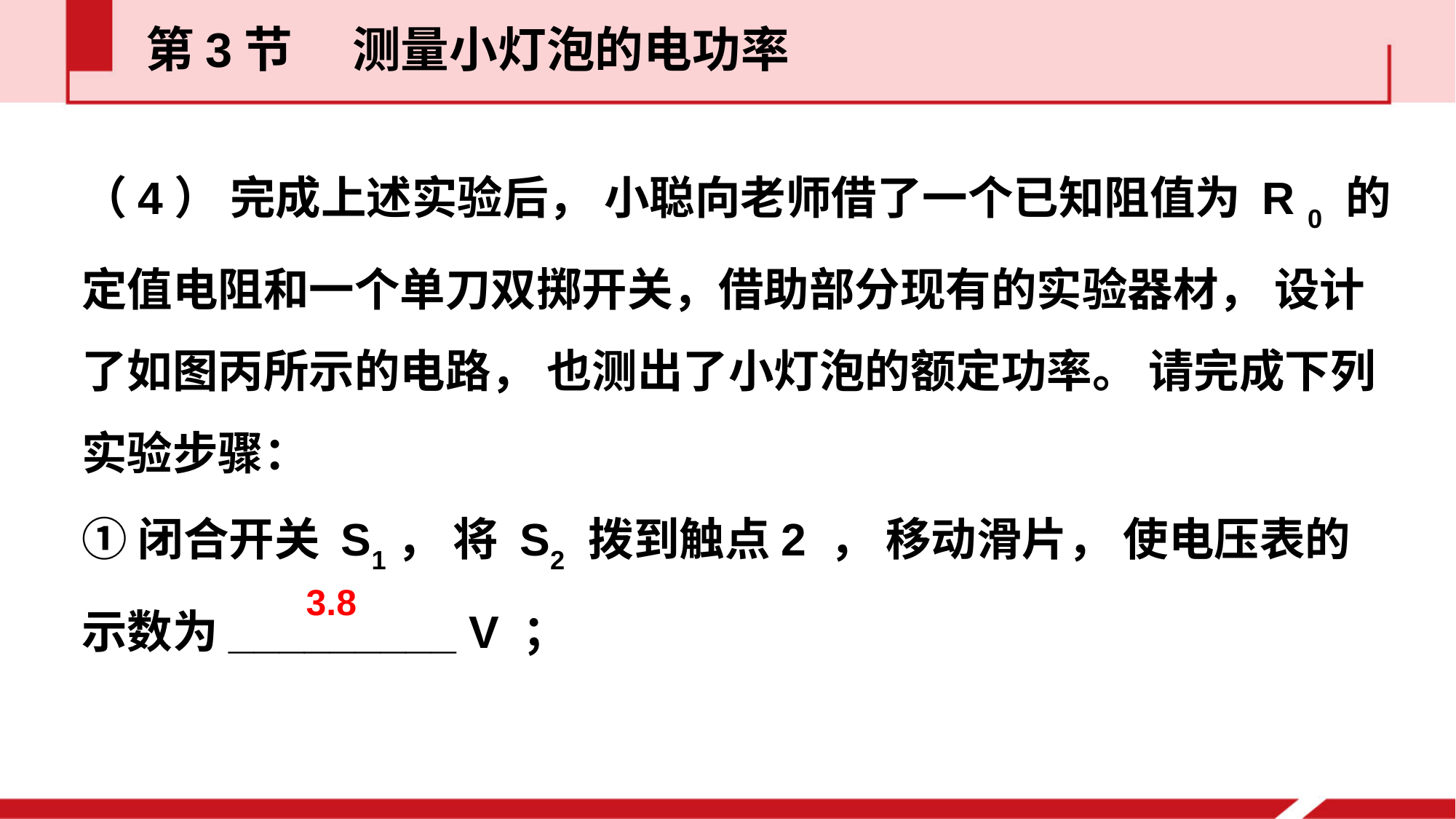

第3节  测量小灯泡的电功率
（4） 完成上述实验后， 小聪向老师借了一个已知阻值为 R 0 的定值电阻和一个单刀双掷开关，借助部分现有的实验器材， 设计了如图丙所示的电路， 也测出了小灯泡的额定功率。 请完成下列实验步骤：
①闭合开关 S1， 将 S2 拨到触点2 ， 移动滑片， 使电压表的示数为_________ V ；
3.8